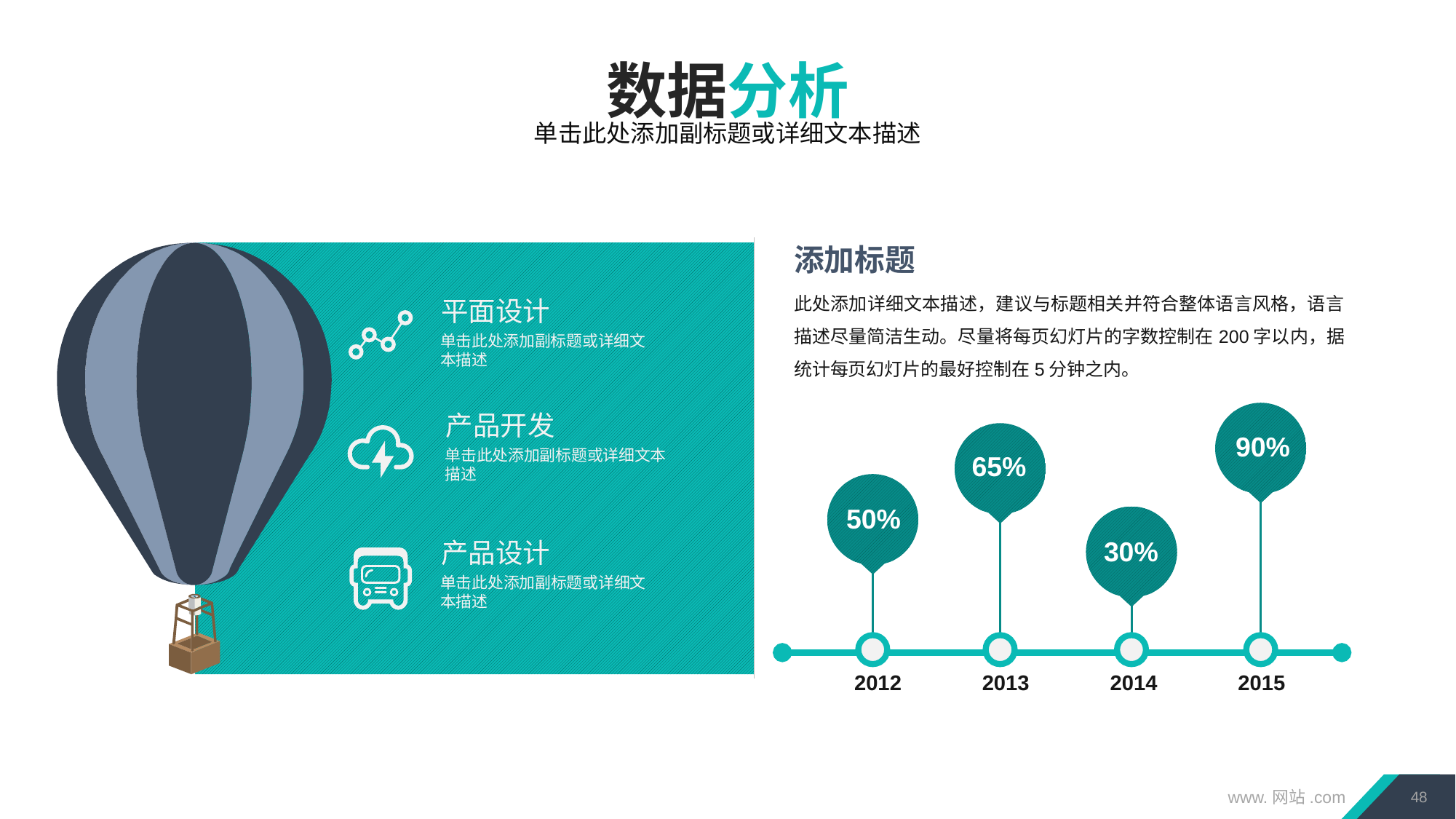

数据分析
单击此处添加副标题或详细文本描述
添加标题

此处添加详细文本描述，建议与标题相关并符合整体语言风格，语言描述尽量简洁生动。尽量将每页幻灯片的字数控制在200字以内，据统计每页幻灯片的最好控制在5分钟之内。
平面设计

单击此处添加副标题或详细文本描述

产品开发

90%

单击此处添加副标题或详细文本描述
65%

50%

30%
产品设计

单击此处添加副标题或详细文本描述

2012
2013
2014
2015
48